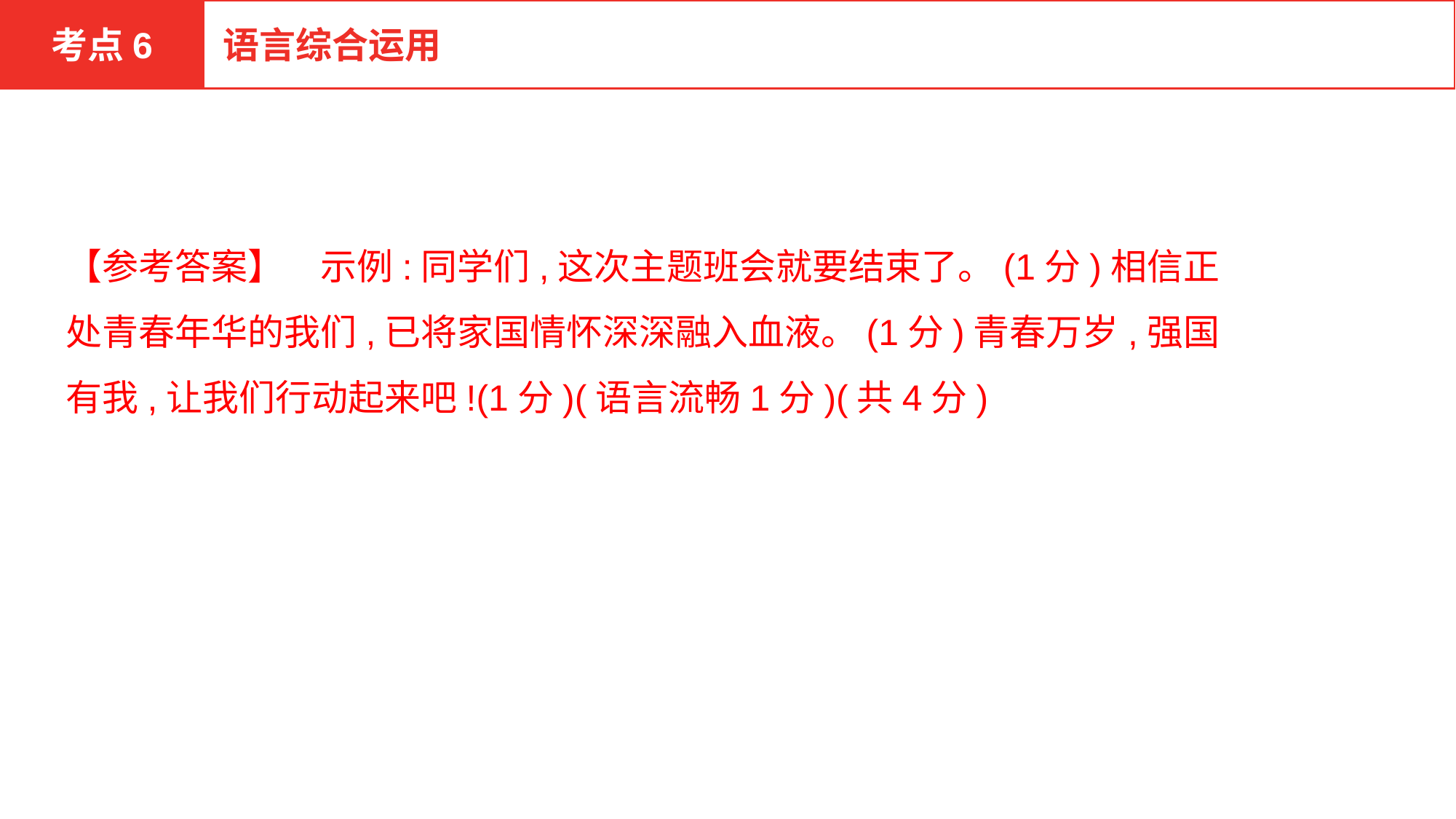

考点6
语言综合运用
【参考答案】　示例:同学们,这次主题班会就要结束了。(1分)相信正处青春年华的我们,已将家国情怀深深融入血液。(1分)青春万岁,强国有我,让我们行动起来吧!(1分)(语言流畅1分)(共4分)